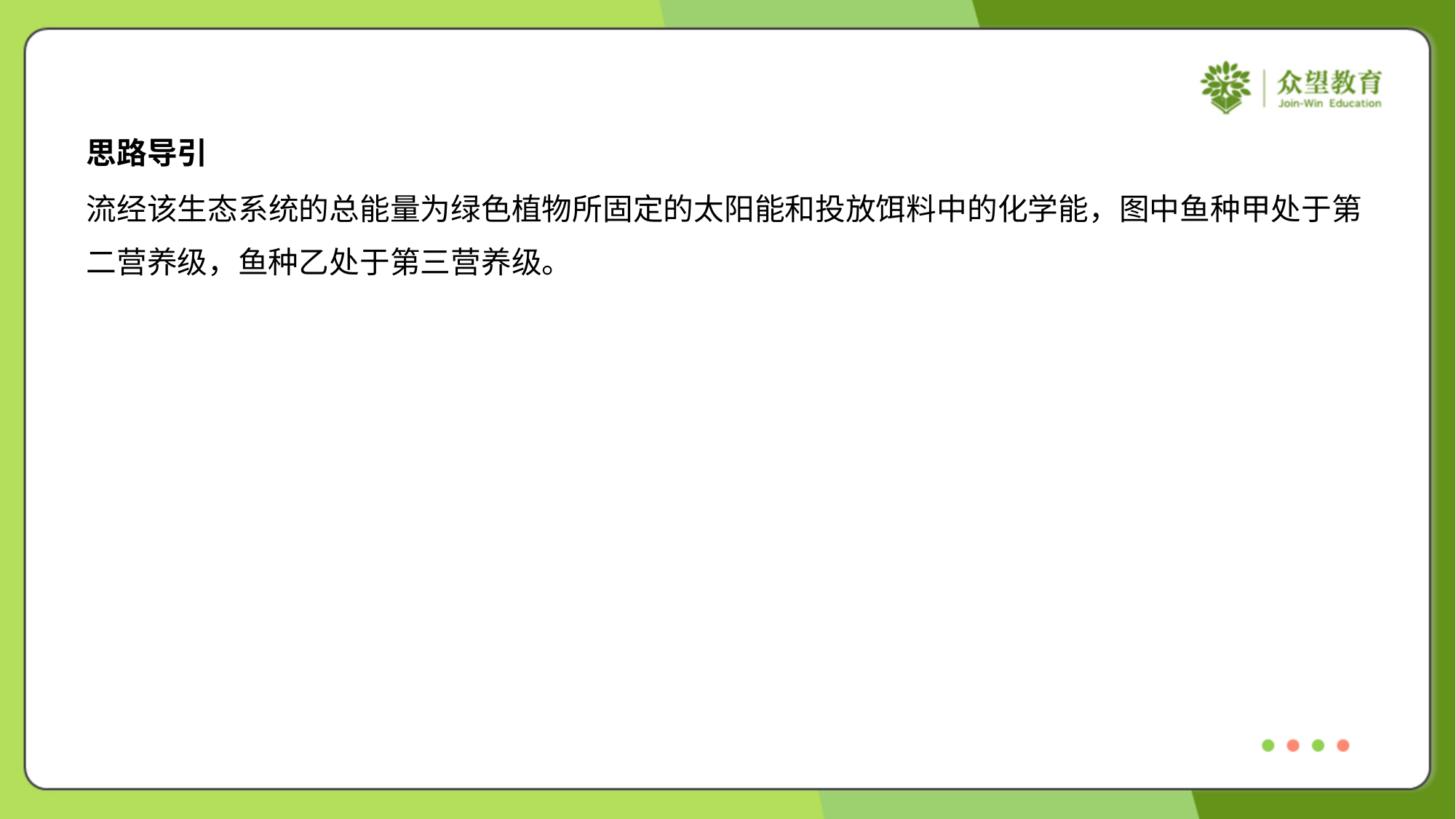

思路导引
流经该生态系统的总能量为绿色植物所固定的太阳能和投放饵料中的化学能，图中鱼种甲处于第
二营养级，鱼种乙处于第三营养级。